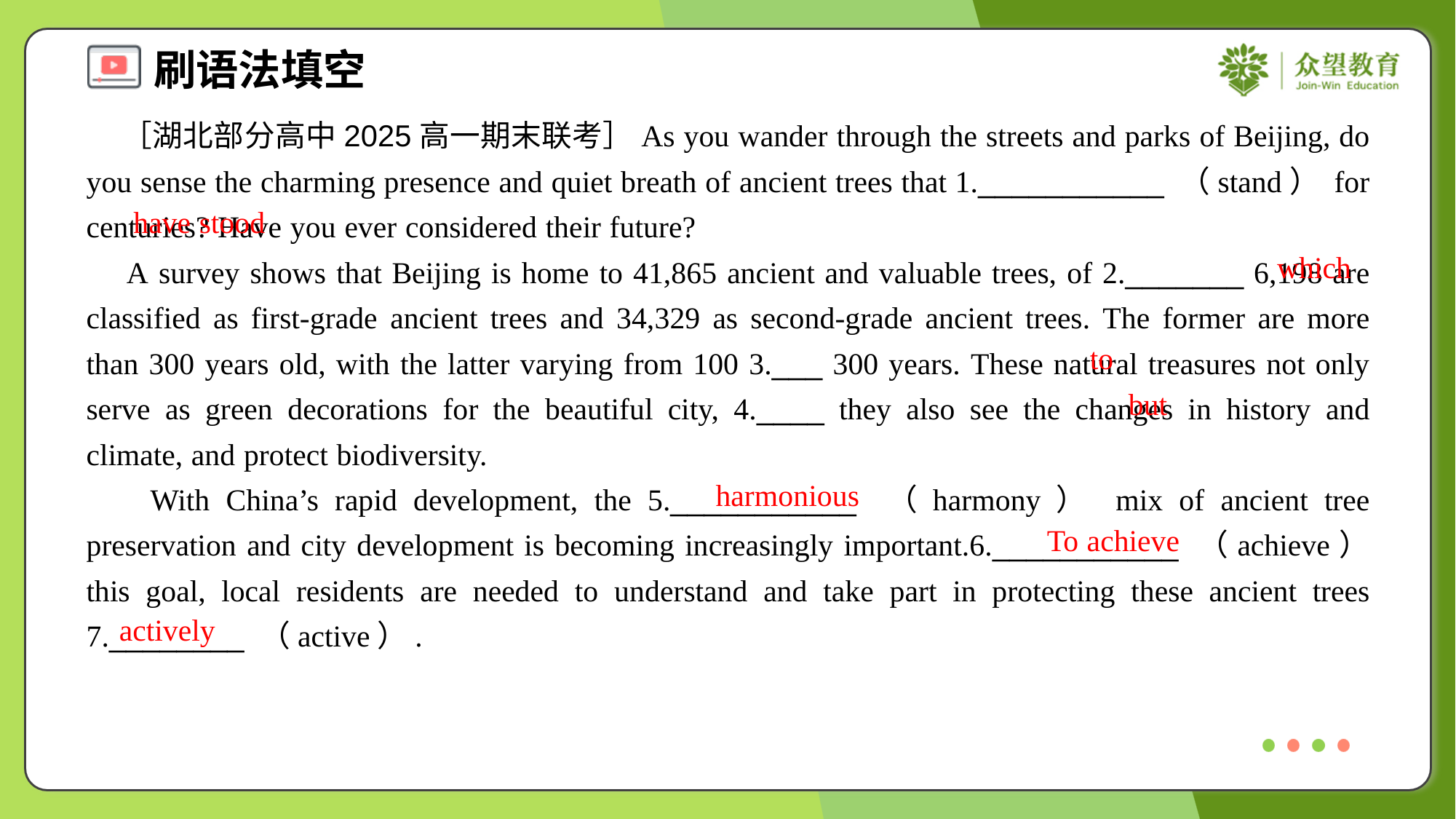

［湖北部分高中2025高一期末联考］As you wander through the streets and parks of Beijing, do you sense the charming presence and quiet breath of ancient trees that 1.___________ （stand） for centuries? Have you ever considered their future?
    A survey shows that Beijing is home to 41,865 ancient and valuable trees, of 2._______ 6,198 are classified as first-grade ancient trees and 34,329 as second-grade ancient trees. The former are more than 300 years old, with the latter varying from 100 3.___ 300 years. These natural treasures not only serve as green decorations for the beautiful city, 4.____ they also see the changes in history and climate, and protect biodiversity.
    With China’s rapid development, the 5.___________ （harmony） mix of ancient tree preservation and city development is becoming increasingly important.6.___________ （achieve） this goal, local residents are needed to understand and take part in protecting these ancient trees 7.________ （active）.
have stood
which
to
but
harmonious
To achieve
actively